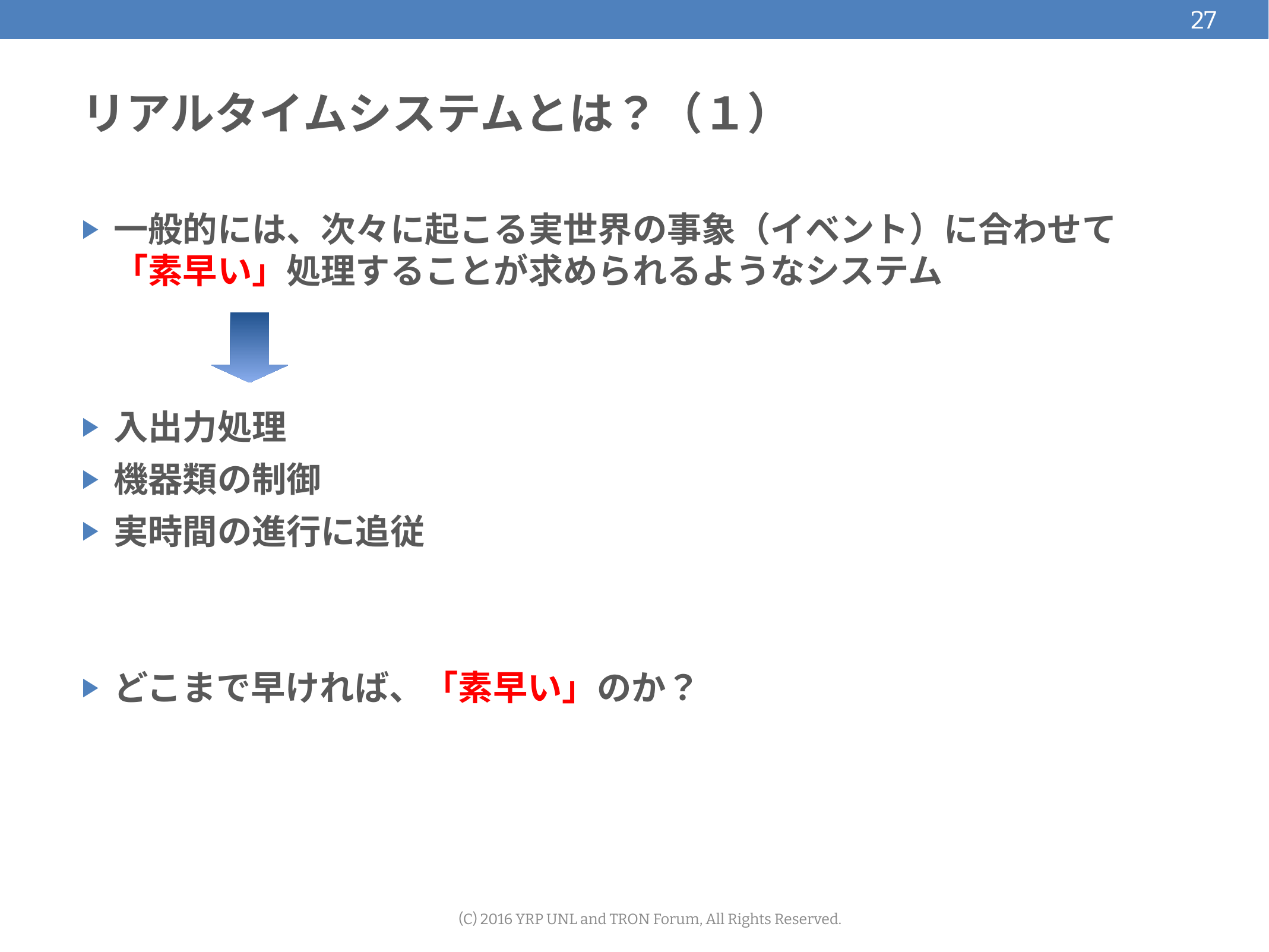

27
# リアルタイムシステムとは？（１）
一般的には、次々に起こる実世界の事象（イベント）に合わせて
「素早い」処理することが求められるようなシステム

入出力処理
機器類の制御
実時間の進行に追従

どこまで早ければ、「素早い」のか？

(C) 2016 YRP UNL and TRON Forum, All Rights Reserved.